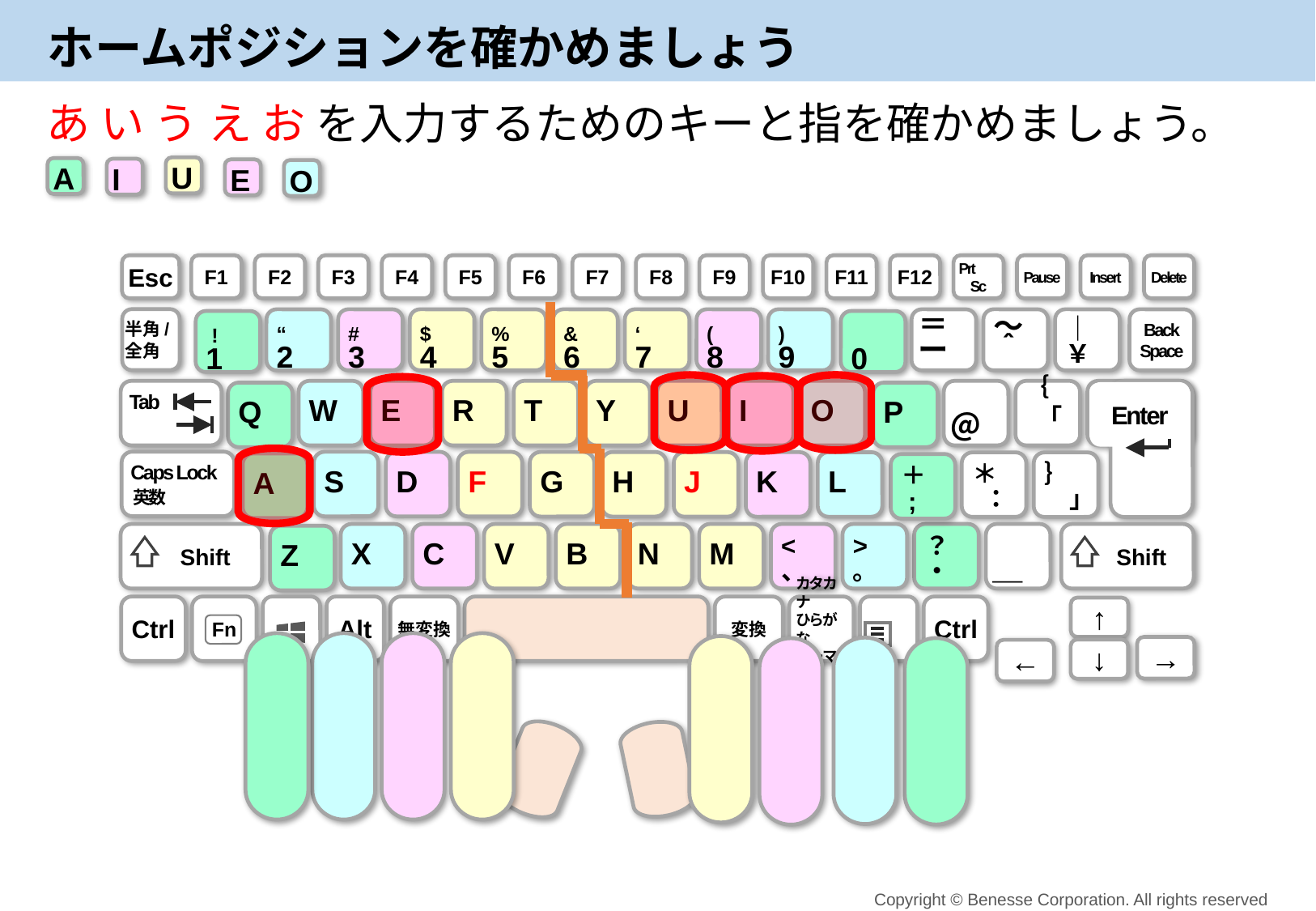

# ホームポジションを確かめましょう
あ い う え お を入力するためのキーと指を確かめましょう。
U
A
I
E
O
Esc
F1
F2
F3
F4
F5
F6
F7
F8
F9
F10
F11
F12
Prt　Sc
Pause
Insert
Delete
半角/
全角
“
2
#
3
$
4
%
5
&
6
‘
7
(
8
)
9
＝
ー
～＾
｜
￥
Back
Space
 !
1

0

 Tab

W
E
R
T
Y
U
I
O

＠
｛　「

Enter
Q
P

 Caps Lock
 英数
S
D
F
G
H
J
K
L
＊
 ：
｝　」
A
＋
 ;
　Shift
X
C
V
B
N
M
<
、
>
。
？
・
＿
　Shift
Z

Ctrl
Fn

Alt
無変換

変換
カタカナ
ひらがな
ローマ字

Ctrl
↑

→
↓
←